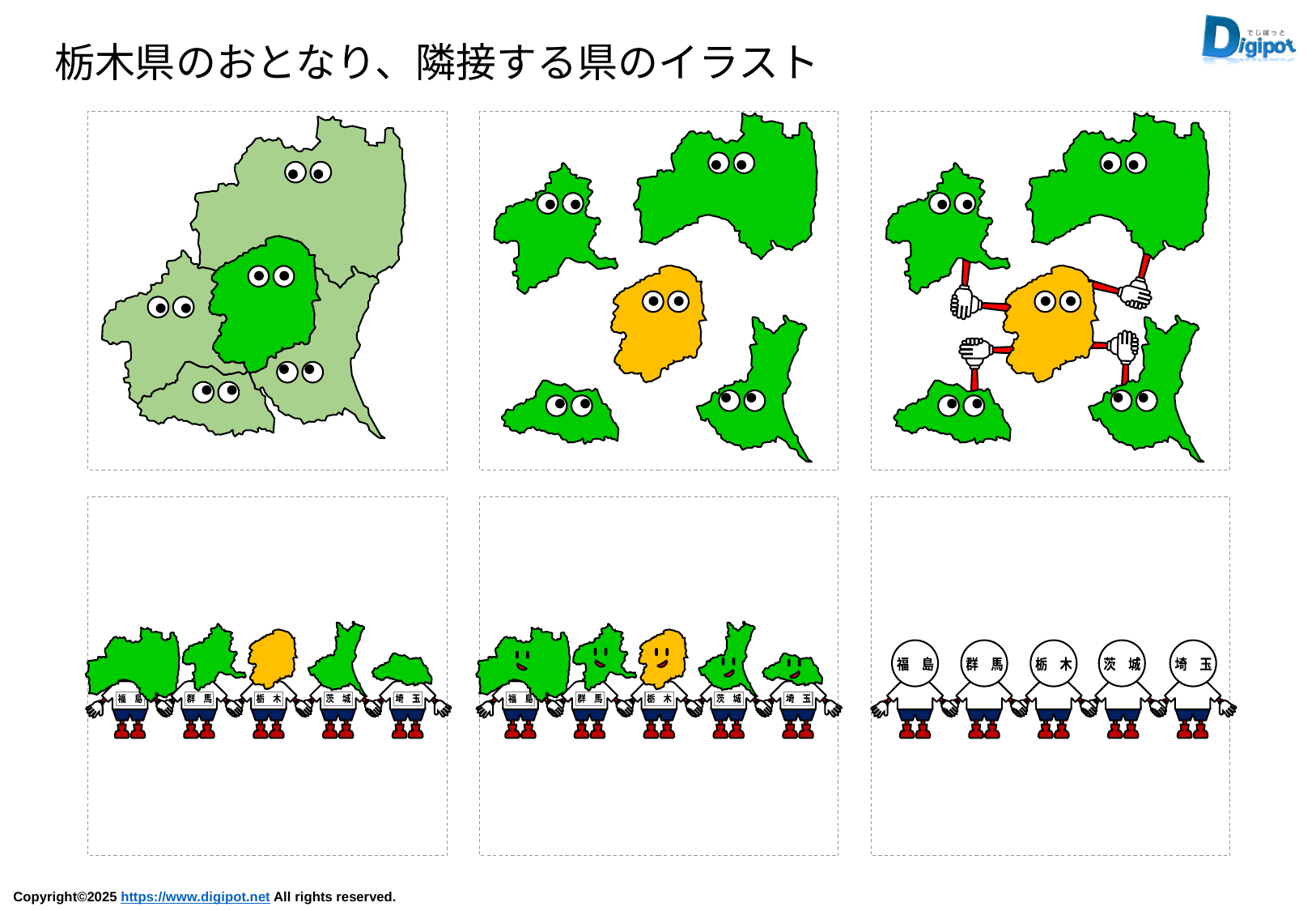

栃木県のおとなり、隣接する県のイラスト

福　島

群　馬

茨　城

栃　木
埼　玉

福　島

群　馬

茨　城

栃　木
埼　玉

福　島

群　馬

栃　木

茨　城

埼　玉